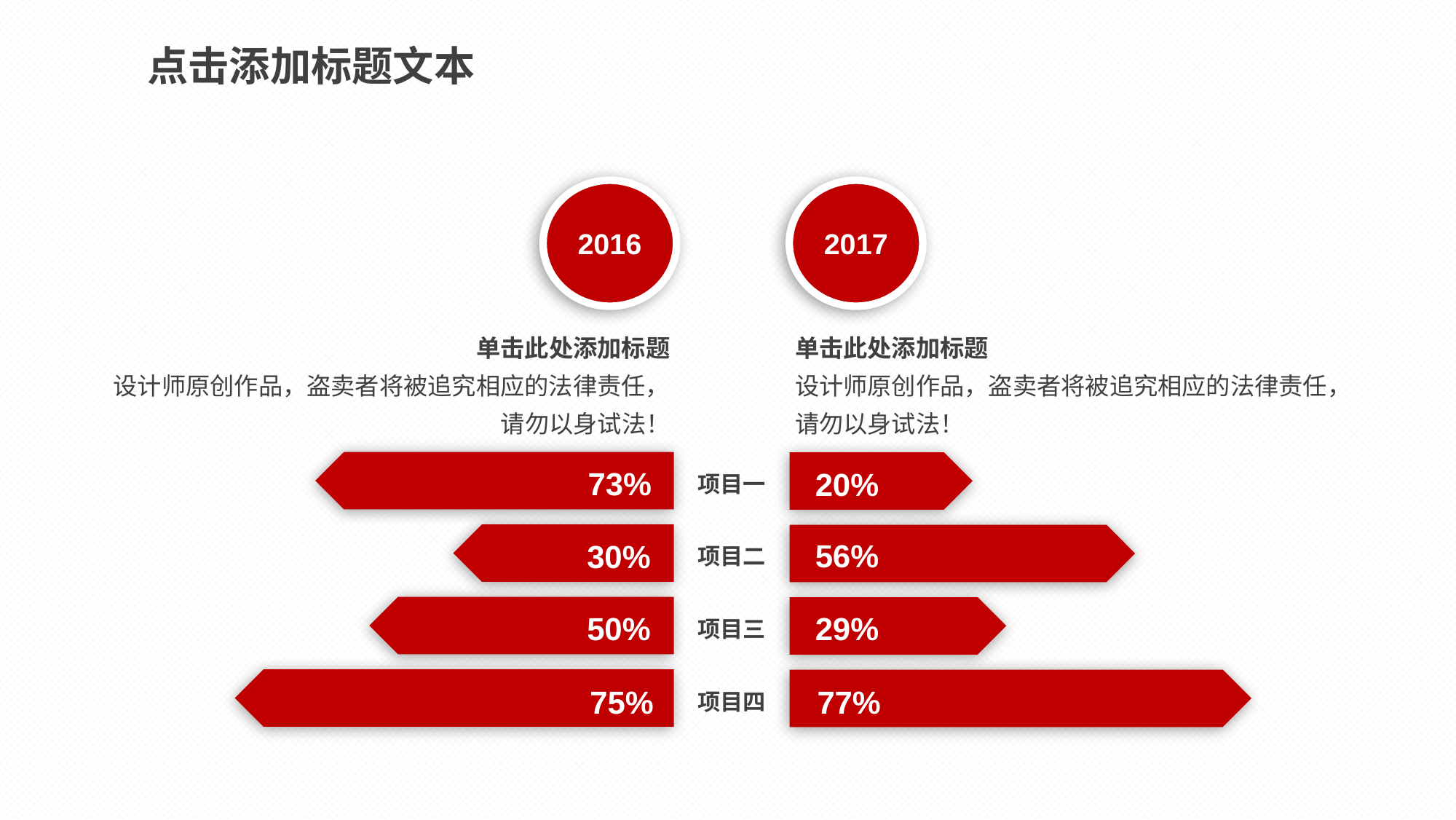

点击添加标题文本
2016
2017
单击此处添加标题
设计师原创作品，盗卖者将被追究相应的法律责任，请勿以身试法！
单击此处添加标题
设计师原创作品，盗卖者将被追究相应的法律责任，请勿以身试法！

73%
20%
项目一

56%
30%
项目二

29%
50%
项目三

77%
75%
项目四